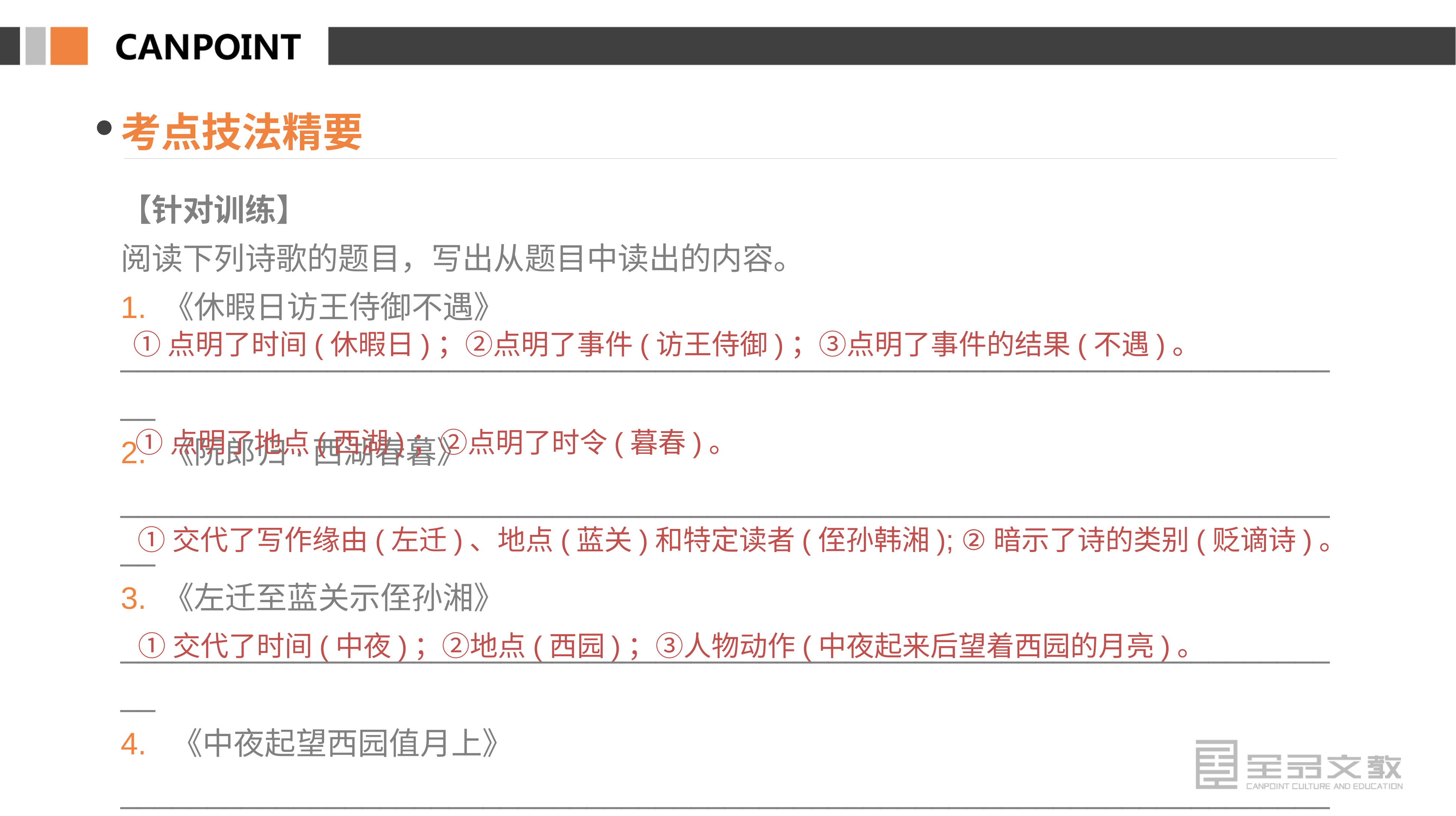

考点技法精要

【针对训练】
阅读下列诗歌的题目，写出从题目中读出的内容。
1. 《休暇日访王侍御不遇》
________________________________________________________________________
2. 《阮郎归·西湖春暮》
________________________________________________________________________
3. 《左迁至蓝关示侄孙湘》
________________________________________________________________________
4.  《中夜起望西园值月上》
________________________________________________________________________
①点明了时间(休暇日)；②点明了事件(访王侍御)；③点明了事件的结果(不遇)。
①点明了地点(西湖)；②点明了时令(暮春)。

①交代了写作缘由(左迁)、地点(蓝关)和特定读者(侄孙韩湘); ②暗示了诗的类别(贬谪诗)。
①交代了时间(中夜)；②地点(西园)；③人物动作(中夜起来后望着西园的月亮)。